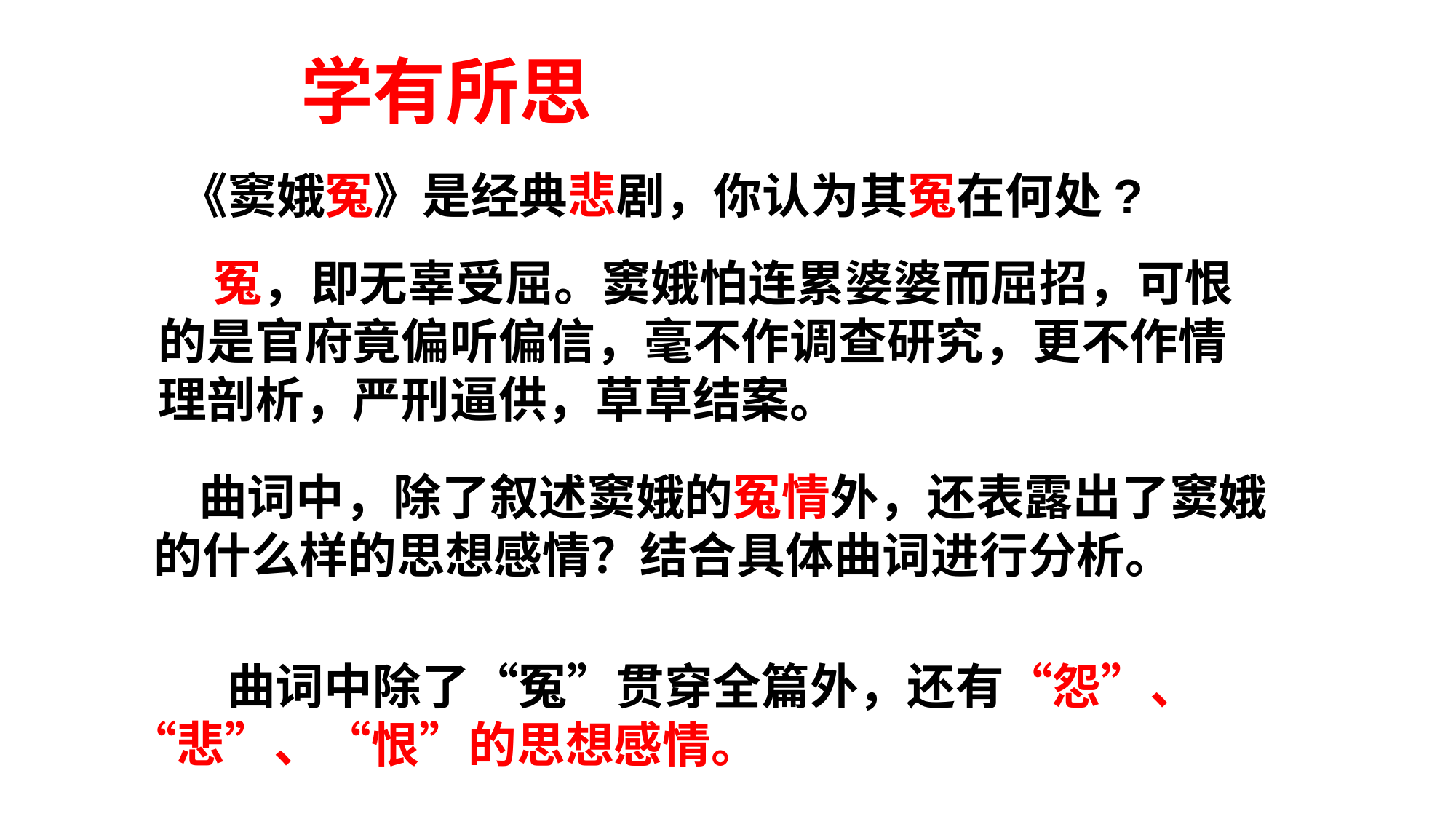

学有所思
《窦娥冤》是经典悲剧，你认为其冤在何处?
    冤，即无辜受屈。窦娥怕连累婆婆而屈招，可恨的是官府竟偏听偏信，毫不作调查研究，更不作情理剖析，严刑逼供，草草结案。
   曲词中，除了叙述窦娥的冤情外，还表露出了窦娥的什么样的思想感情？结合具体曲词进行分析。
        曲词中除了“冤”贯穿全篇外，还有“怨”、“悲”、“恨”的思想感情。